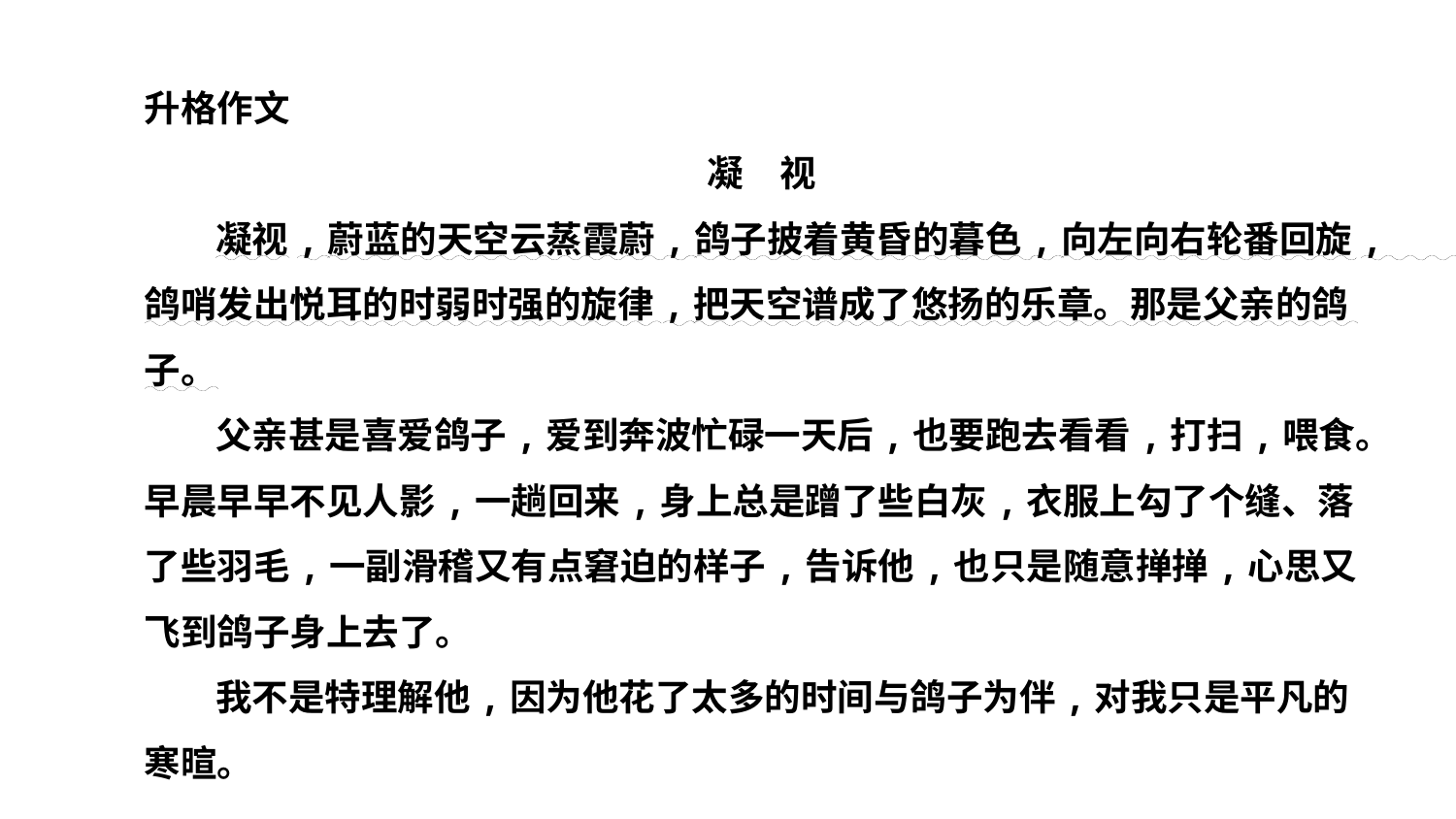

升格作文
凝　视
凝视,蔚蓝的天空云蒸霞蔚,鸽子披着黄昏的暮色,向左向右轮番回旋,鸽哨发出悦耳的时弱时强的旋律,把天空谱成了悠扬的乐章。那是父亲的鸽子。
父亲甚是喜爱鸽子,爱到奔波忙碌一天后,也要跑去看看,打扫,喂食。早晨早早不见人影,一趟回来,身上总是蹭了些白灰,衣服上勾了个缝、落了些羽毛,一副滑稽又有点窘迫的样子,告诉他,也只是随意掸掸,心思又飞到鸽子身上去了。
我不是特理解他,因为他花了太多的时间与鸽子为伴,对我只是平凡的寒暄。